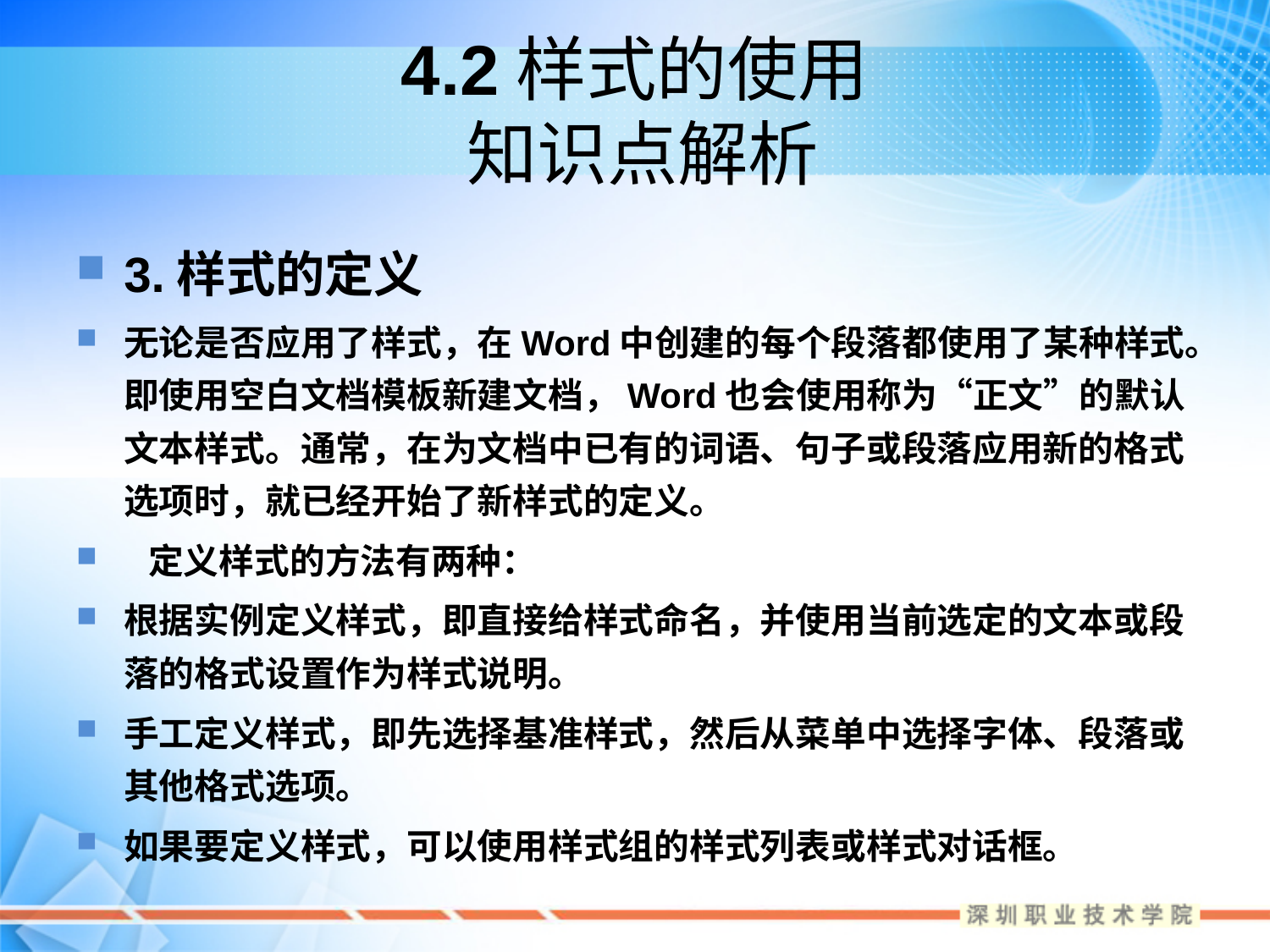

# 4.2样式的使用 知识点解析
3.样式的定义
无论是否应用了样式，在Word中创建的每个段落都使用了某种样式。即使用空白文档模板新建文档，Word也会使用称为“正文”的默认文本样式。通常，在为文档中已有的词语、句子或段落应用新的格式选项时，就已经开始了新样式的定义。
  定义样式的方法有两种：
根据实例定义样式，即直接给样式命名，并使用当前选定的文本或段落的格式设置作为样式说明。
手工定义样式，即先选择基准样式，然后从菜单中选择字体、段落或其他格式选项。
如果要定义样式，可以使用样式组的样式列表或样式对话框。